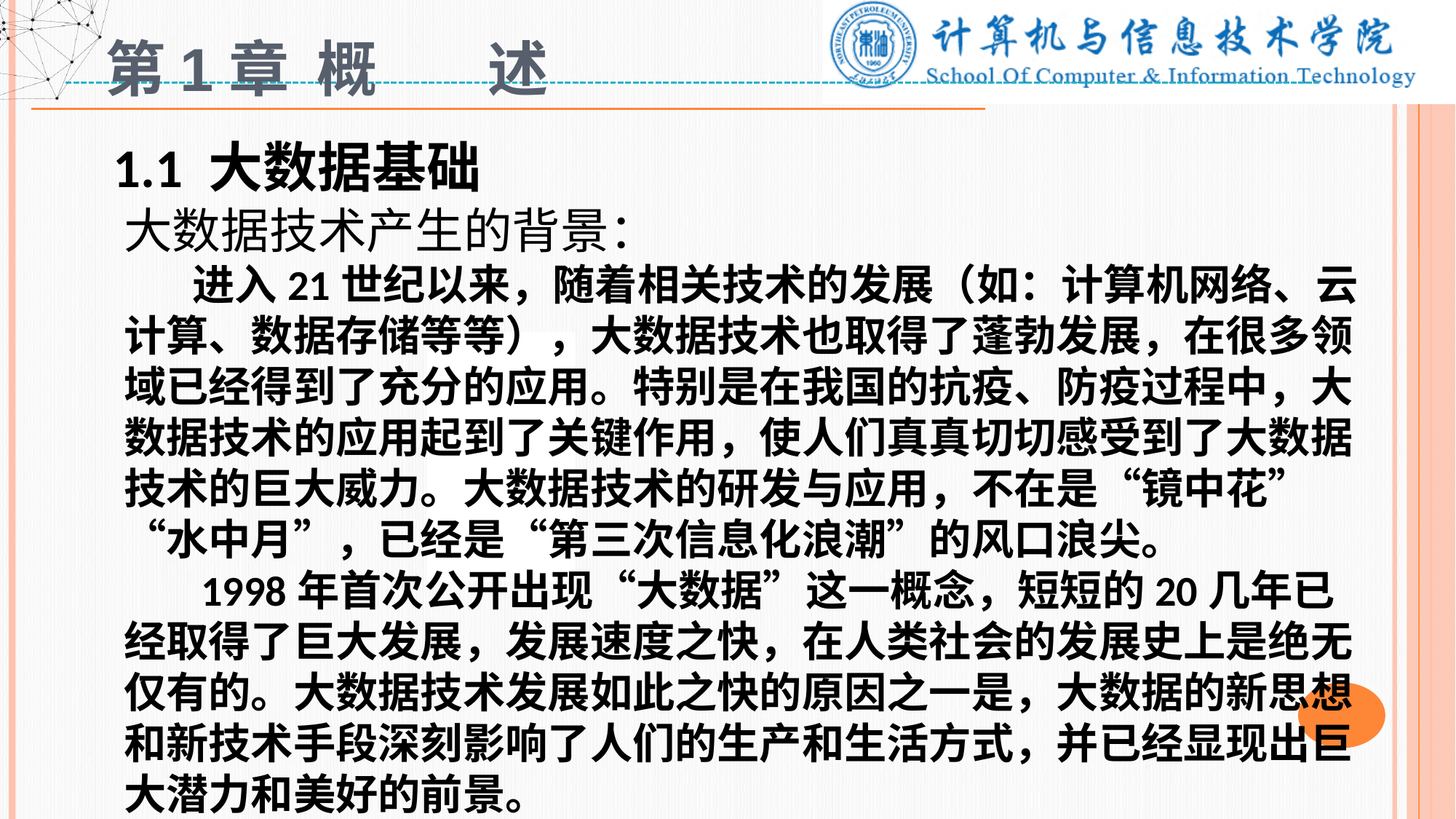

# 第1章  概        述
1.1 大数据基础
大数据技术产生的背景：
       进入21世纪以来，随着相关技术的发展（如：计算机网络、云计算、数据存储等等），大数据技术也取得了蓬勃发展，在很多领域已经得到了充分的应用。特别是在我国的抗疫、防疫过程中，大数据技术的应用起到了关键作用，使人们真真切切感受到了大数据技术的巨大威力。大数据技术的研发与应用，不在是“镜中花”“水中月”，已经是“第三次信息化浪潮”的风口浪尖。
        1998年首次公开出现“大数据”这一概念，短短的20几年已经取得了巨大发展，发展速度之快，在人类社会的发展史上是绝无仅有的。大数据技术发展如此之快的原因之一是，大数据的新思想和新技术手段深刻影响了人们的生产和生活方式，并已经显现出巨大潜力和美好的前景。